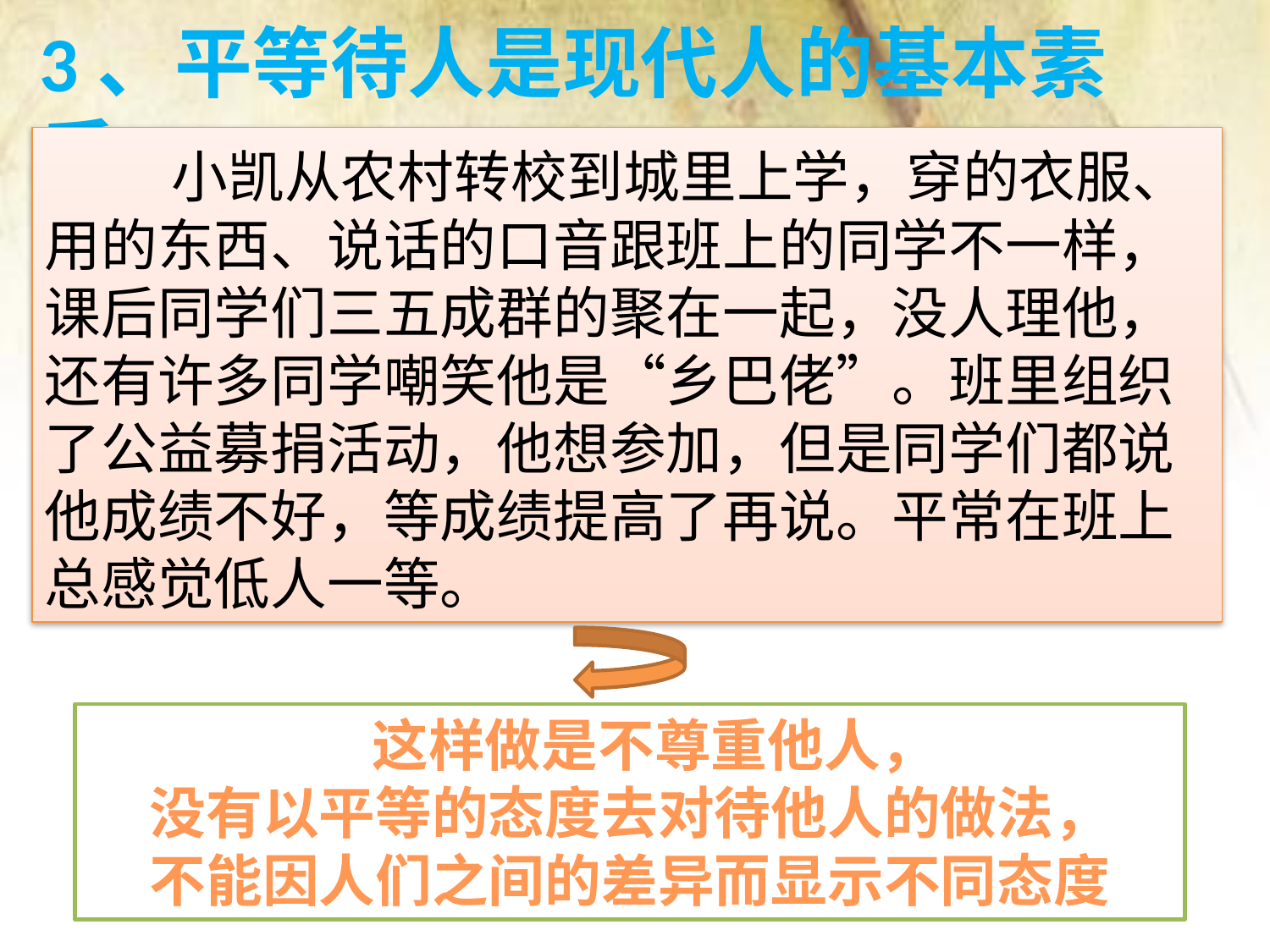

3、平等待人是现代人的基本素质。

　　小凯从农村转校到城里上学，穿的衣服、用的东西、说话的口音跟班上的同学不一样，课后同学们三五成群的聚在一起，没人理他，还有许多同学嘲笑他是“乡巴佬”。班里组织了公益募捐活动，他想参加，但是同学们都说他成绩不好，等成绩提高了再说。平常在班上总感觉低人一等。

　这样做是不尊重他人，
没有以平等的态度去对待他人的做法，
不能因人们之间的差异而显示不同态度